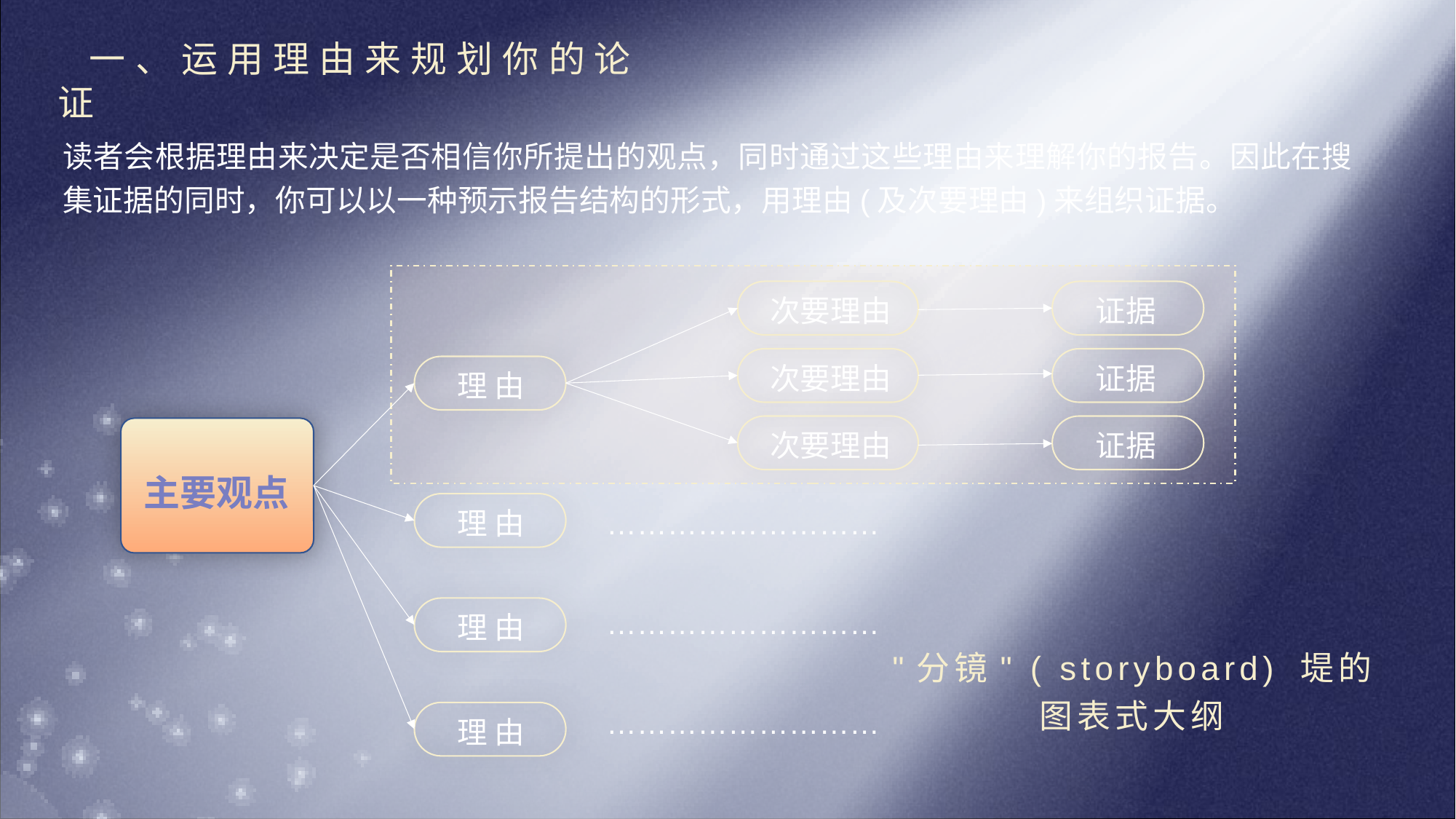

一、运用理由来规划你的论证
读者会根据理由来决定是否相信你所提出的观点，同时通过这些理由来理解你的报告。因此在搜集证据的同时，你可以以一种预示报告结构的形式，用理由(及次要理由)来组织证据。

次要理由

证据

次要理由

证据

理 由

次要理由

证据

主要观点
理 由

………………………
………………………
理 由

"分镜" ( storyboard) 堤的
图表式大纲
………………………
理 由